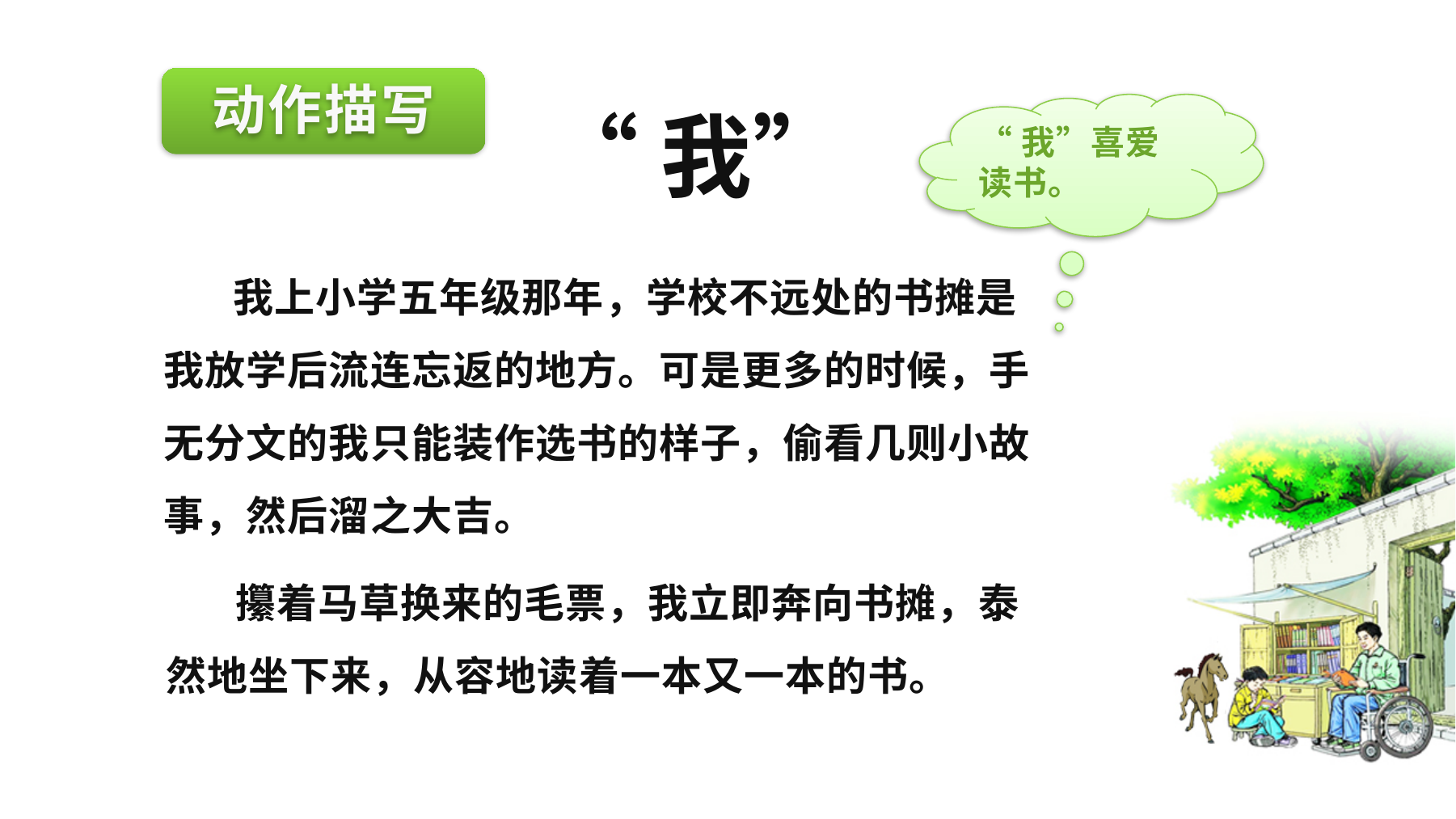

动作描写
“我”
“我”喜爱读书。
      我上小学五年级那年，学校不远处的书摊是我放学后流连忘返的地方。可是更多的时候，手无分文的我只能装作选书的样子，偷看几则小故事，然后溜之大吉。
      攥着马草换来的毛票，我立即奔向书摊，泰然地坐下来，从容地读着一本又一本的书。